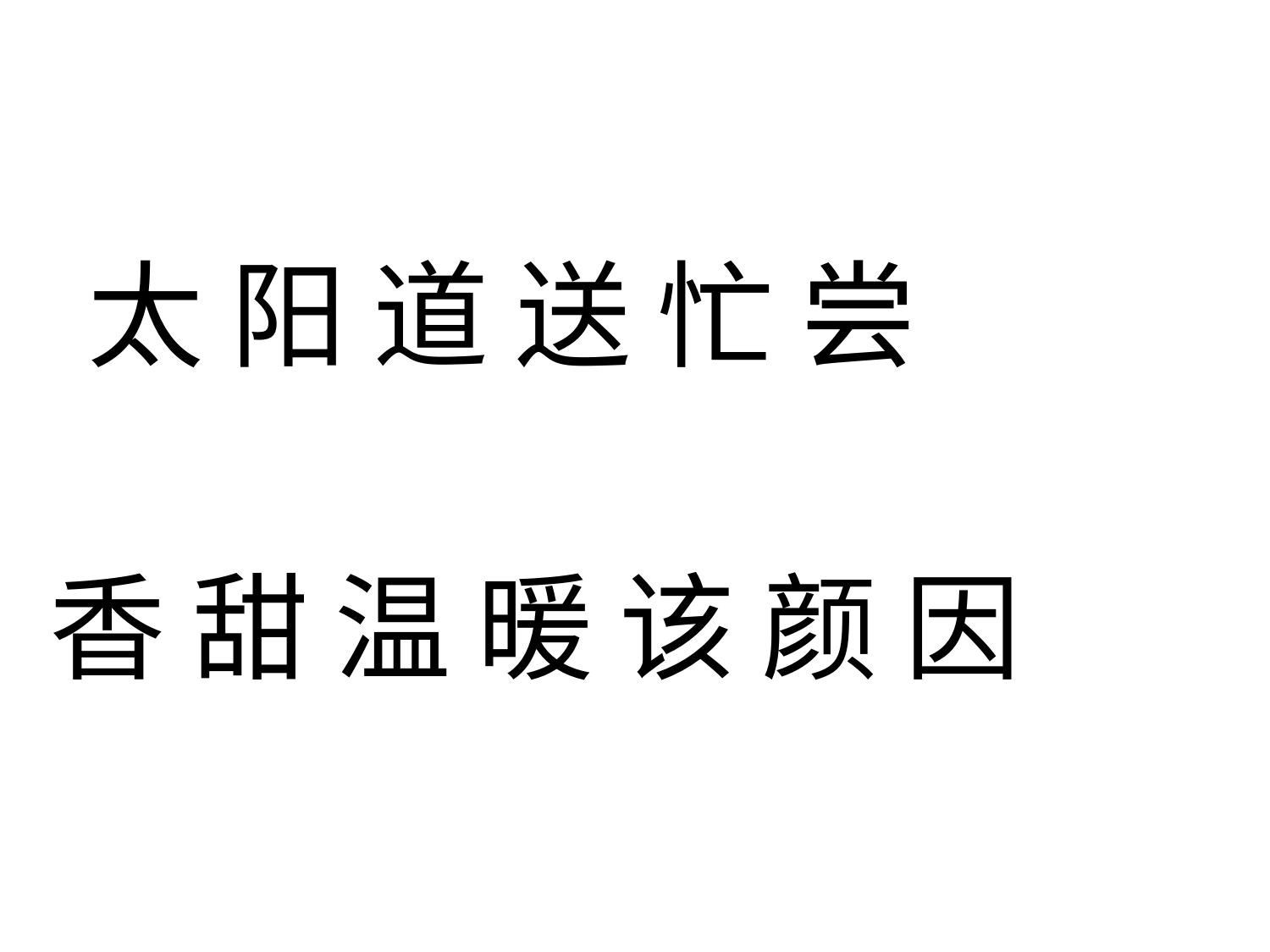

太 阳 道 送 忙 尝
香 甜 温 暖 该 颜 因